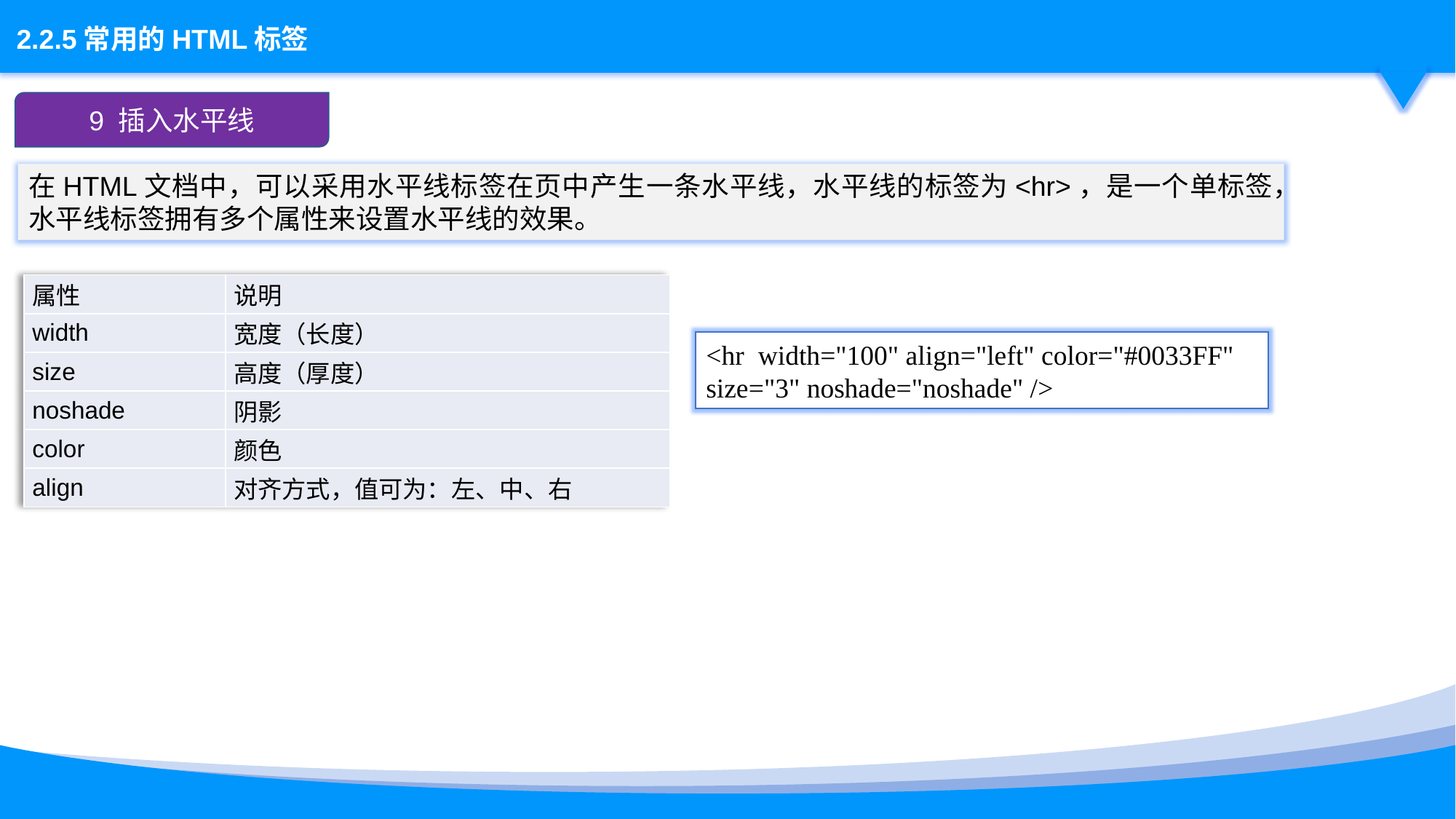

9 插入水平线
在HTML文档中，可以采用水平线标签在页中产生一条水平线，水平线的标签为<hr>，是一个单标签，水平线标签拥有多个属性来设置水平线的效果。
| 属性 | 说明 |
| --- | --- |
| width | 宽度（长度） |
| size | 高度（厚度） |
| noshade | 阴影 |
| color | 颜色 |
| align | 对齐方式，值可为：左、中、右 |
<hr  width="100" align="left" color="#0033FF" size="3" noshade="noshade" />